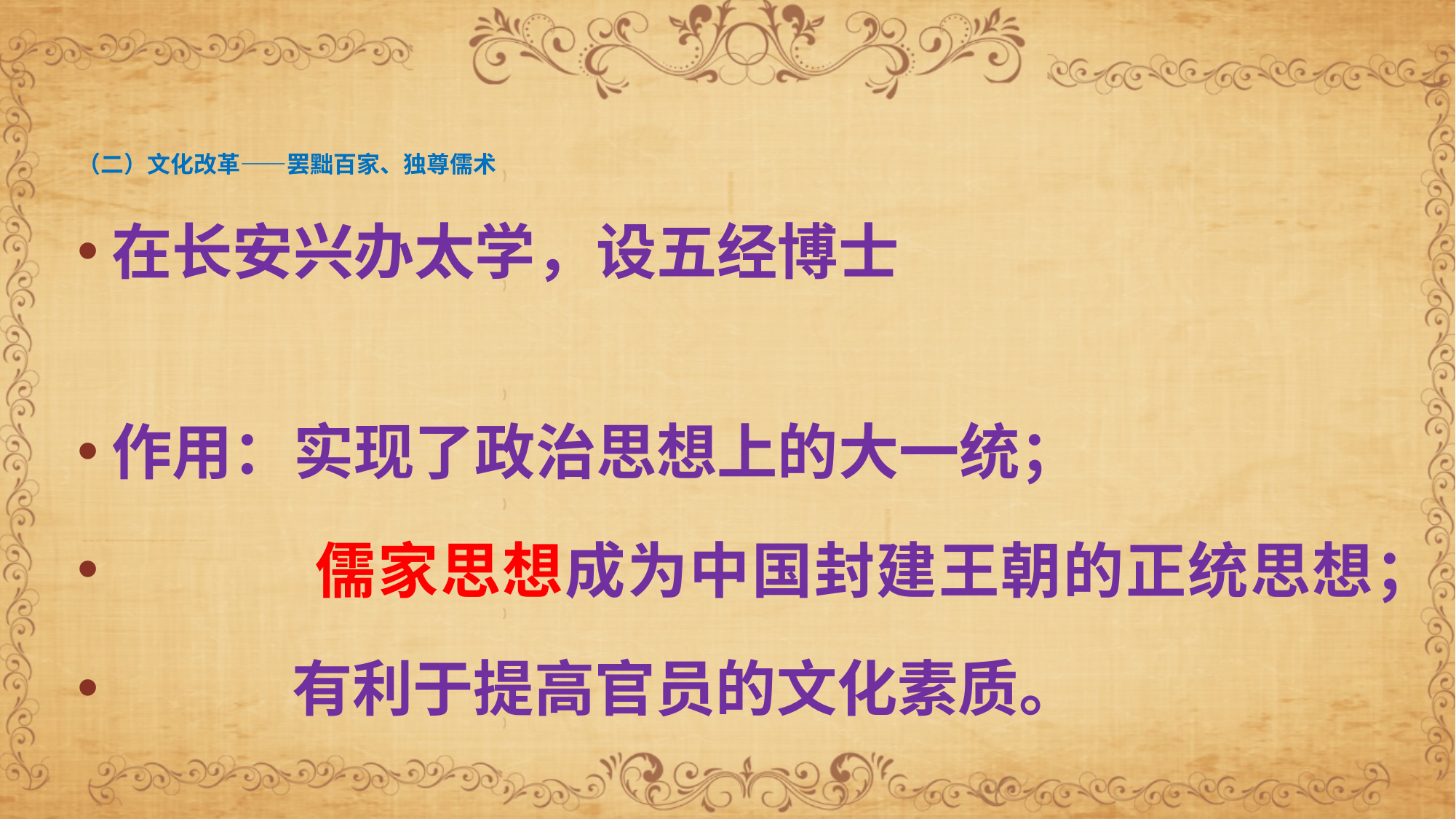

# （二）文化改革——罢黜百家、独尊儒术
在长安兴办太学，设五经博士

作用：实现了政治思想上的大一统；
            儒家思想成为中国封建王朝的正统思想；
            有利于提高官员的文化素质。